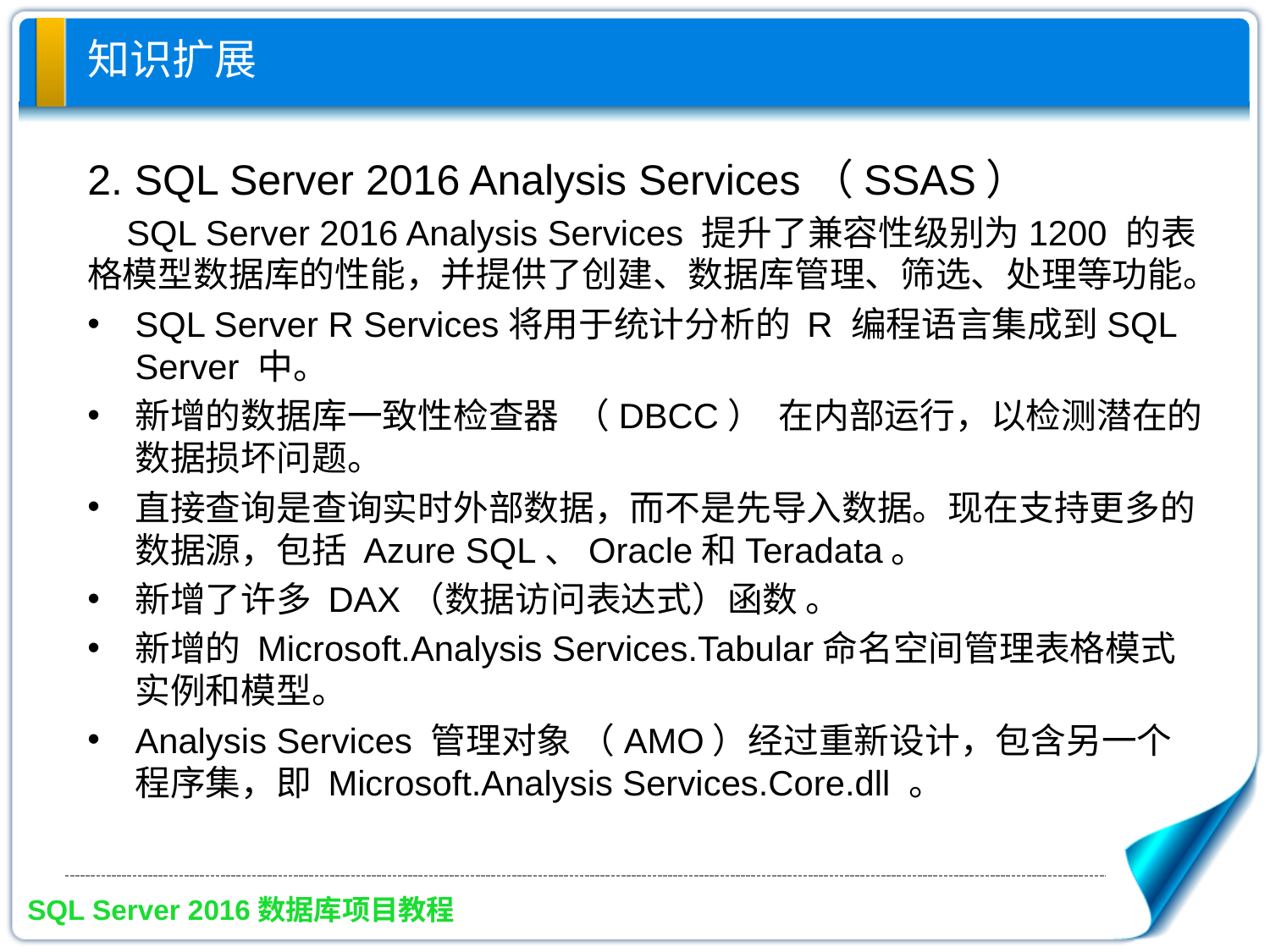

# 知识扩展
2. SQL Server 2016 Analysis Services（SSAS）
    SQL Server 2016 Analysis Services 提升了兼容性级别为1200 的表格模型数据库的性能，并提供了创建、数据库管理、筛选、处理等功能。
SQL Server R Services将用于统计分析的 R 编程语言集成到SQL Server 中。
新增的数据库一致性检查器  （DBCC）  在内部运行，以检测潜在的数据损坏问题。
直接查询是查询实时外部数据，而不是先导入数据。现在支持更多的数据源，包括 Azure SQL、Oracle和Teradata。
新增了许多 DAX（数据访问表达式）函数 。
新增的 Microsoft.Analysis Services.Tabular命名空间管理表格模式实例和模型。
Analysis Services 管理对象 （AMO）经过重新设计，包含另一个程序集，即 Microsoft.Analysis Services.Core.dll 。